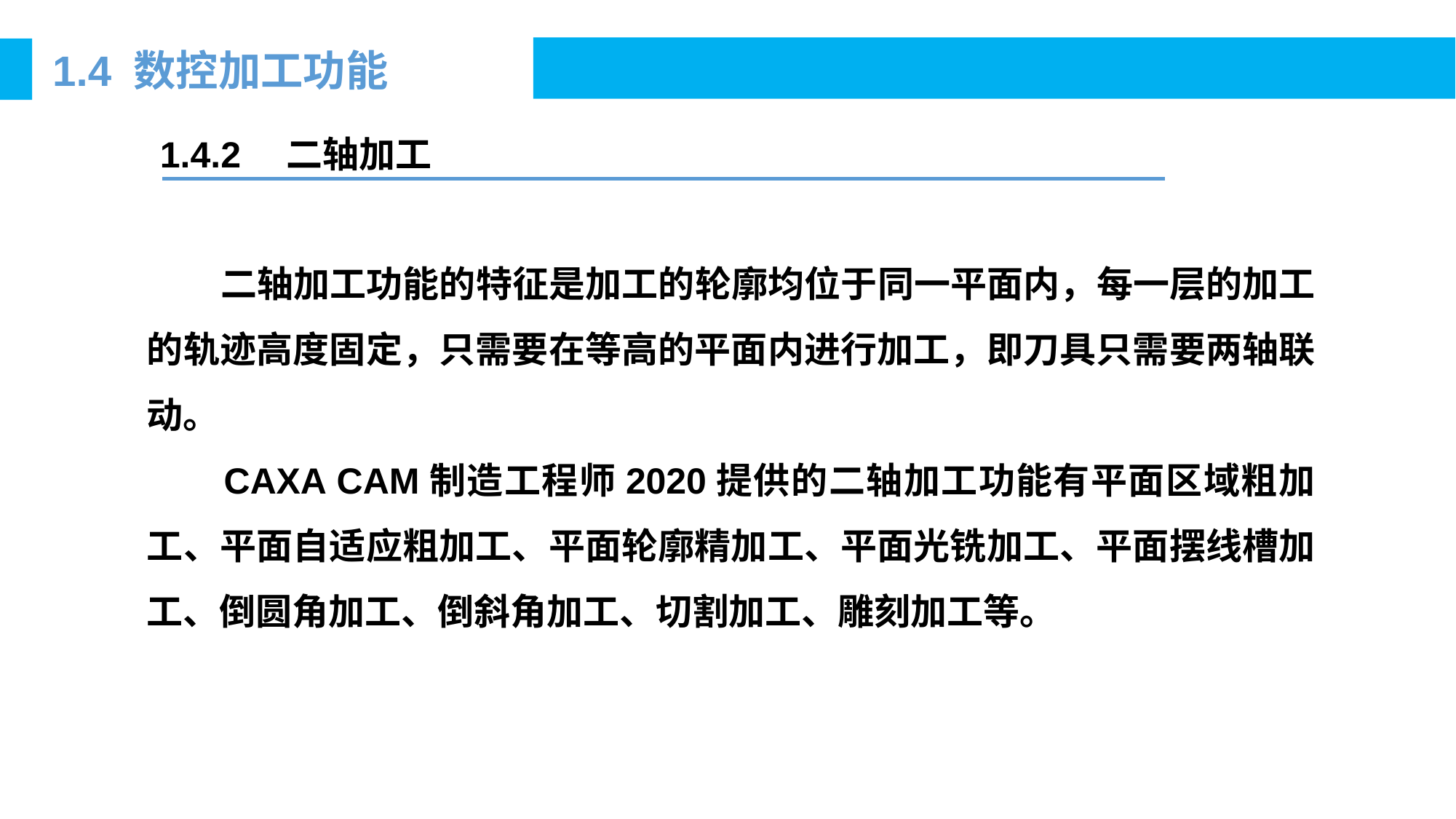

1.4 数控加工功能
1.4.2　二轴加工
    二轴加工功能的特征是加工的轮廓均位于同一平面内，每一层的加工的轨迹高度固定，只需要在等高的平面内进行加工，即刀具只需要两轴联动。
    CAXA CAM制造工程师2020提供的二轴加工功能有平面区域粗加工、平面自适应粗加工、平面轮廓精加工、平面光铣加工、平面摆线槽加工、倒圆角加工、倒斜角加工、切割加工、雕刻加工等。